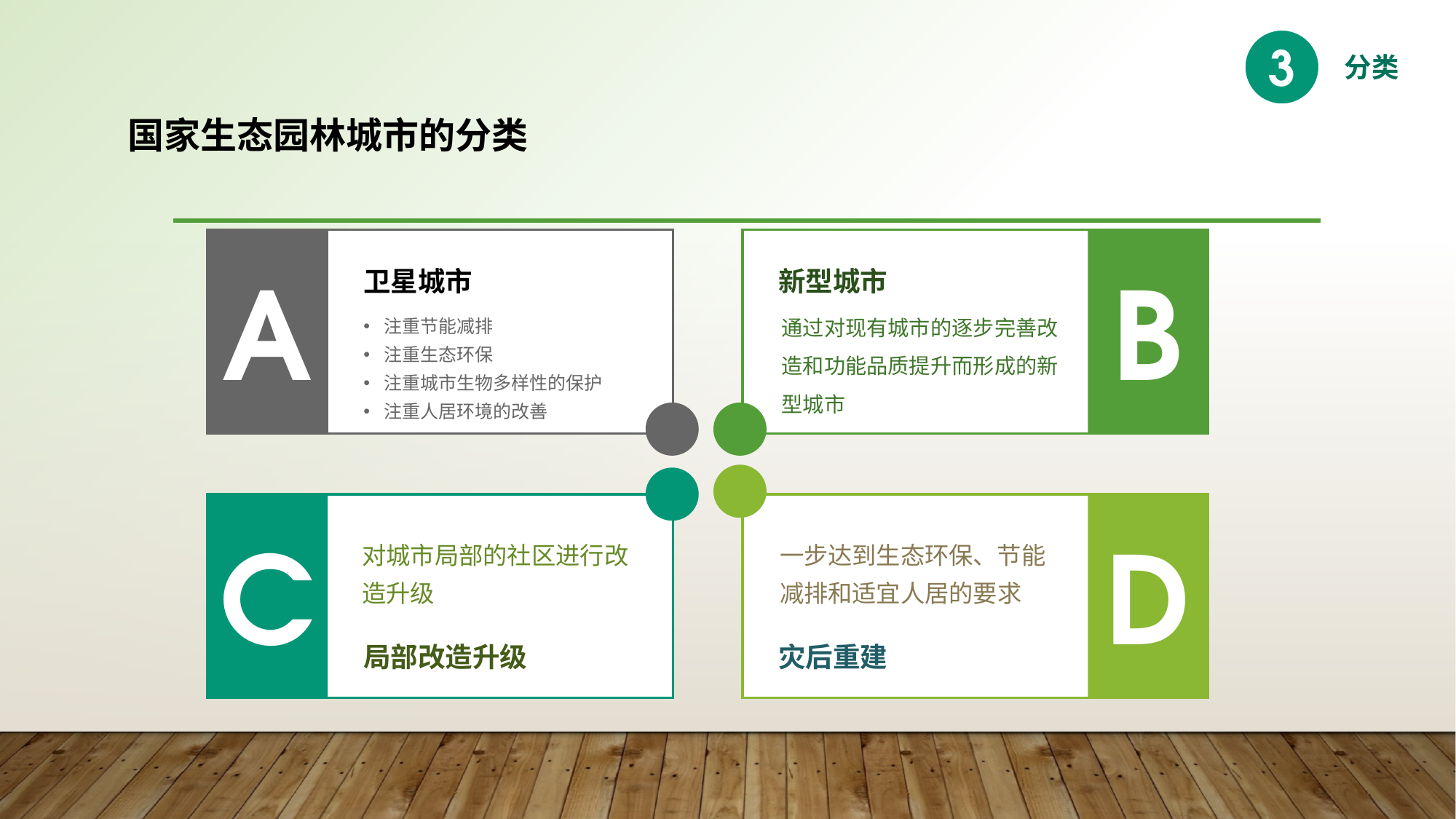

3
分类
国家生态园林城市的分类

卫星城市
新型城市
A
B
通过对现有城市的逐步完善改造和功能品质提升而形成的新型城市
注重节能减排
注重生态环保
注重城市生物多样性的保护
注重人居环境的改善

C
D
对城市局部的社区进行改造升级
一步达到生态环保、节能减排和适宜人居的要求
局部改造升级
灾后重建